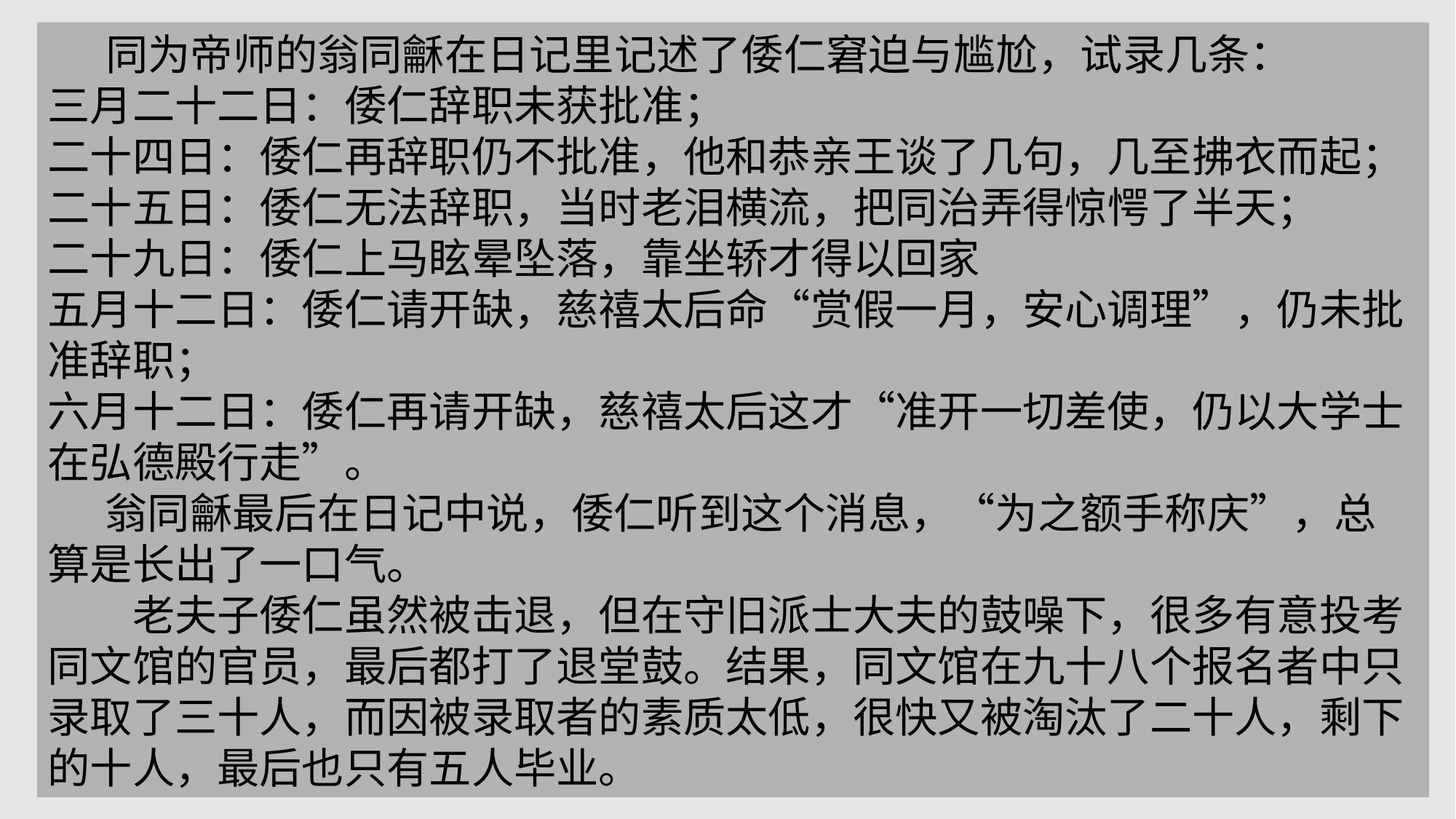

同为帝师的翁同龢在日记里记述了倭仁窘迫与尴尬，试录几条：
三月二十二日：倭仁辞职未获批准；
二十四日：倭仁再辞职仍不批准，他和恭亲王谈了几句，几至拂衣而起；
二十五日：倭仁无法辞职，当时老泪横流，把同治弄得惊愕了半天；
二十九日：倭仁上马眩晕坠落，靠坐轿才得以回家
五月十二日：倭仁请开缺，慈禧太后命“赏假一月，安心调理”，仍未批准辞职；
六月十二日：倭仁再请开缺，慈禧太后这才“准开一切差使，仍以大学士在弘德殿行走”。
     翁同龢最后在日记中说，倭仁听到这个消息，“为之额手称庆”，总算是长出了一口气。
　　老夫子倭仁虽然被击退，但在守旧派士大夫的鼓噪下，很多有意投考同文馆的官员，最后都打了退堂鼓。结果，同文馆在九十八个报名者中只录取了三十人，而因被录取者的素质太低，很快又被淘汰了二十人，剩下的十人，最后也只有五人毕业。